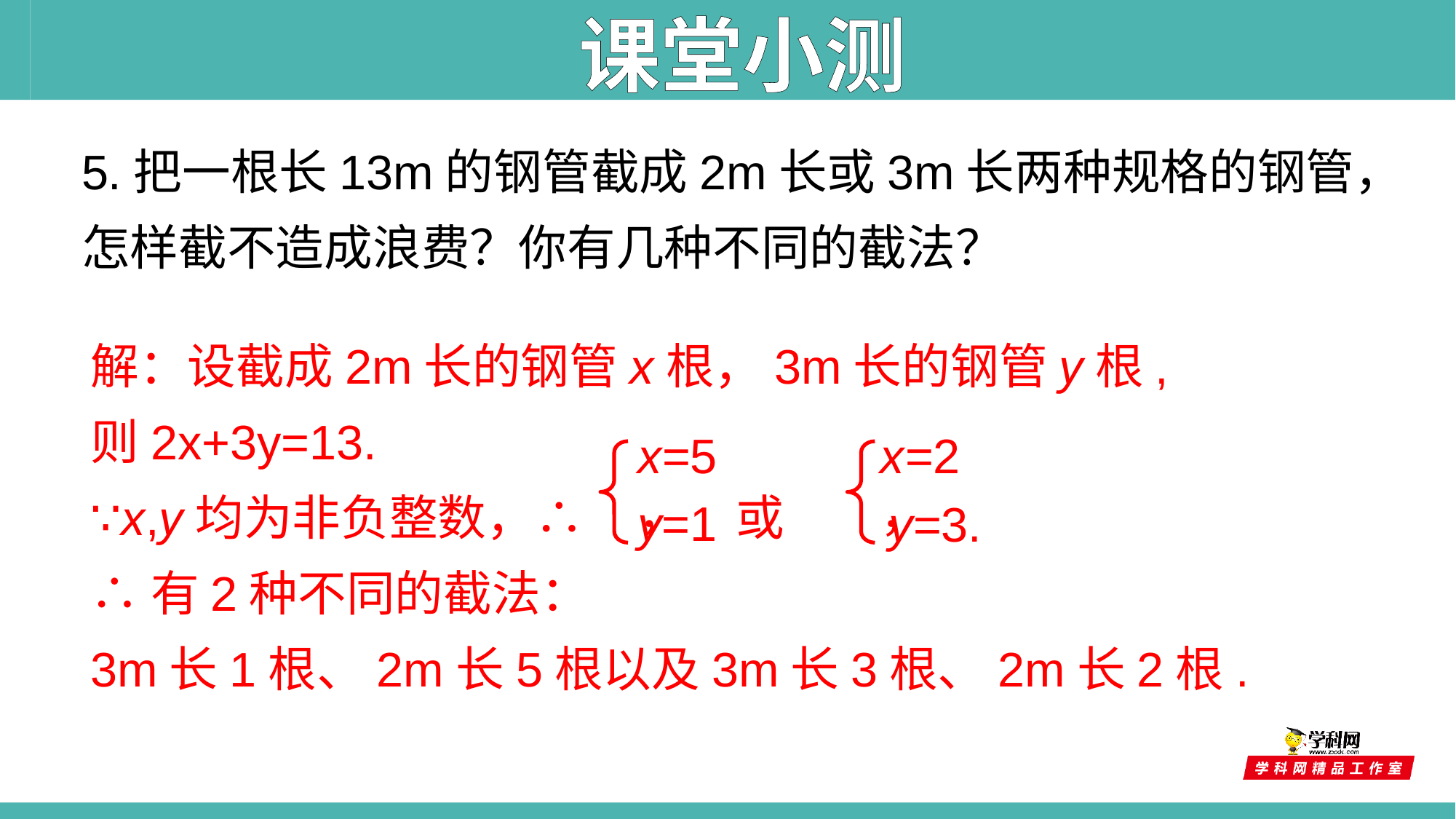

课堂小测
5.把一根长13m的钢管截成2m长或3m长两种规格的钢管，怎样截不造成浪费？你有几种不同的截法？
解：设截成2m长的钢管x根，3m长的钢管y根,
则2x+3y=13.
∵x,y均为非负整数，∴              或
∴有2种不同的截法：
3m长1根、2m长5根以及3m长3根、2m长2根.
x=5，

y=1
x=2，

y=3.